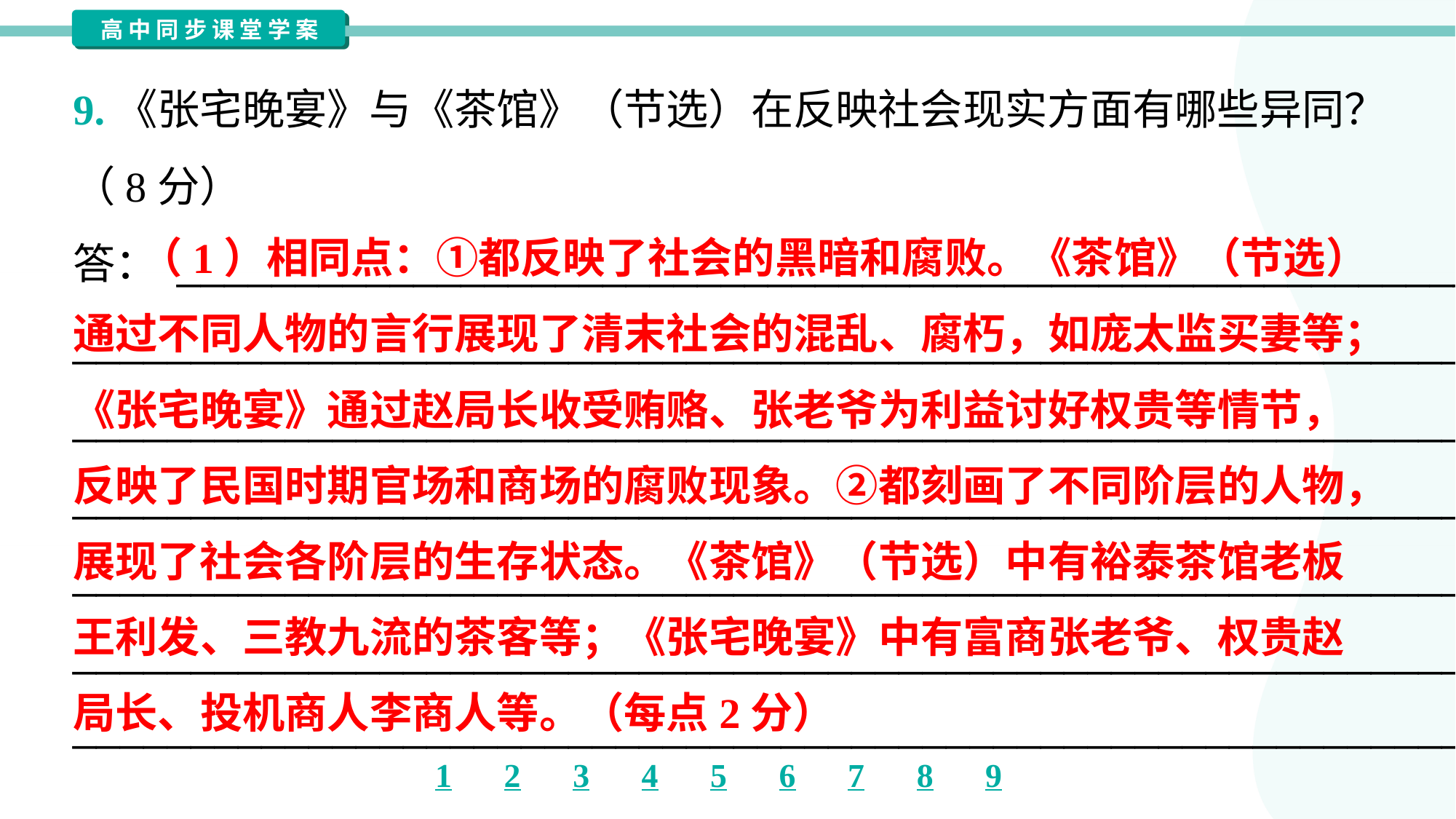

9.《张宅晚宴》与《茶馆》（节选）在反映社会现实方面有哪些异同？
（8分）
答： ________________________________________________________
_____________________________________________________________
_____________________________________________________________
_____________________________________________________________
_____________________________________________________________
_____________________________________________________________
_____________________________________________________________
      （1）相同点：①都反映了社会的黑暗和腐败。《茶馆》（节选）
通过不同人物的言行展现了清末社会的混乱、腐朽，如庞太监买妻等；
《张宅晚宴》通过赵局长收受贿赂、张老爷为利益讨好权贵等情节，
反映了民国时期官场和商场的腐败现象。②都刻画了不同阶层的人物，
展现了社会各阶层的生存状态。《茶馆》（节选）中有裕泰茶馆老板
王利发、三教九流的茶客等；《张宅晚宴》中有富商张老爷、权贵赵
局长、投机商人李商人等。（每点2分）